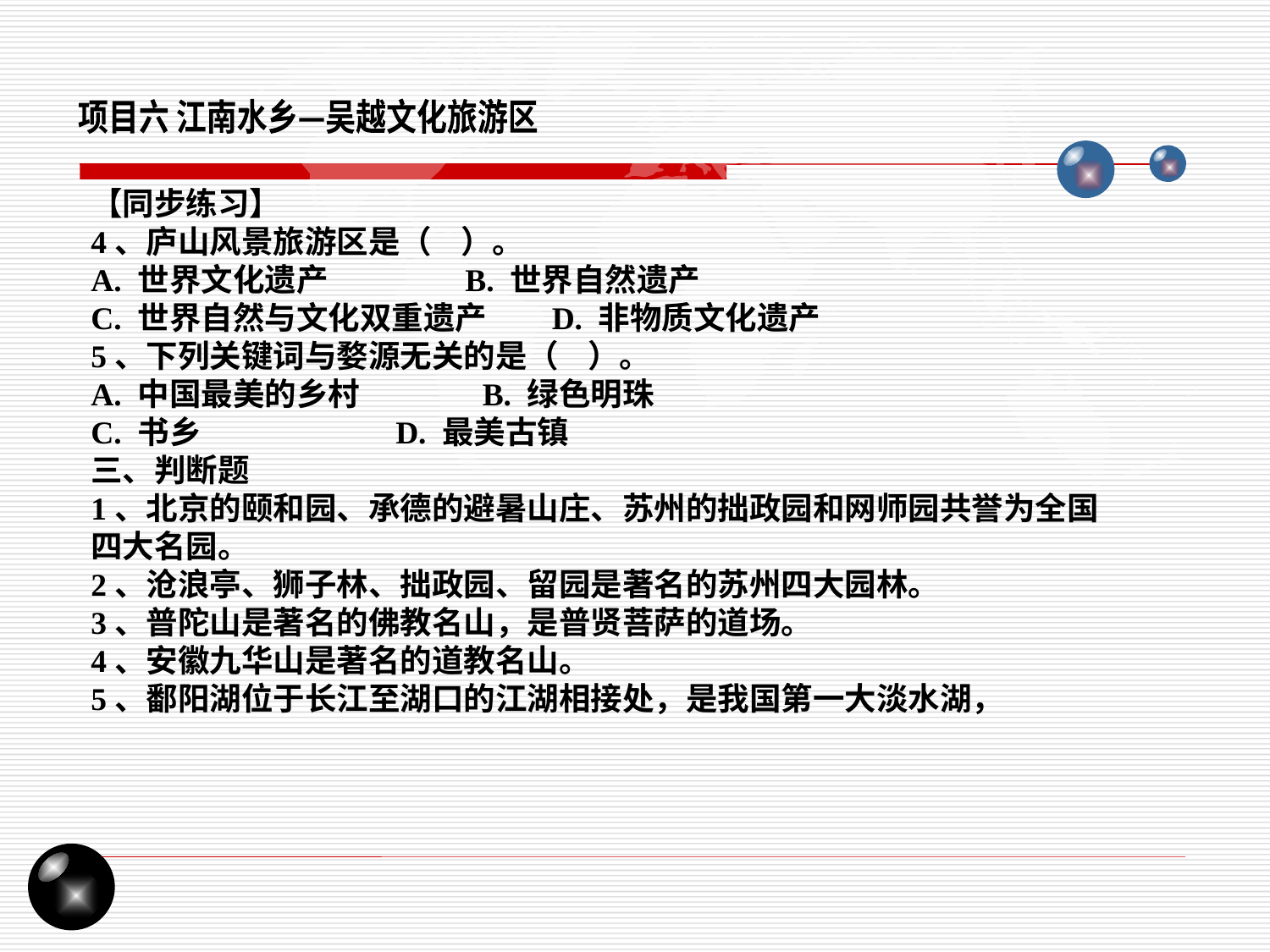

项目六 江南水乡—吴越文化旅游区
【同步练习】
4、庐山风景旅游区是（    ）。
A. 世界文化遗产                  B. 世界自然遗产
C. 世界自然与文化双重遗产        D. 非物质文化遗产
5、下列关键词与婺源无关的是（    ）。
A. 中国最美的乡村                B. 绿色明珠
C. 书乡                          D. 最美古镇
三、判断题
1、北京的颐和园、承德的避暑山庄、苏州的拙政园和网师园共誉为全国四大名园。
2、沧浪亭、狮子林、拙政园、留园是著名的苏州四大园林。
3、普陀山是著名的佛教名山，是普贤菩萨的道场。
4、安徽九华山是著名的道教名山。
5、鄱阳湖位于长江至湖口的江湖相接处，是我国第一大淡水湖，